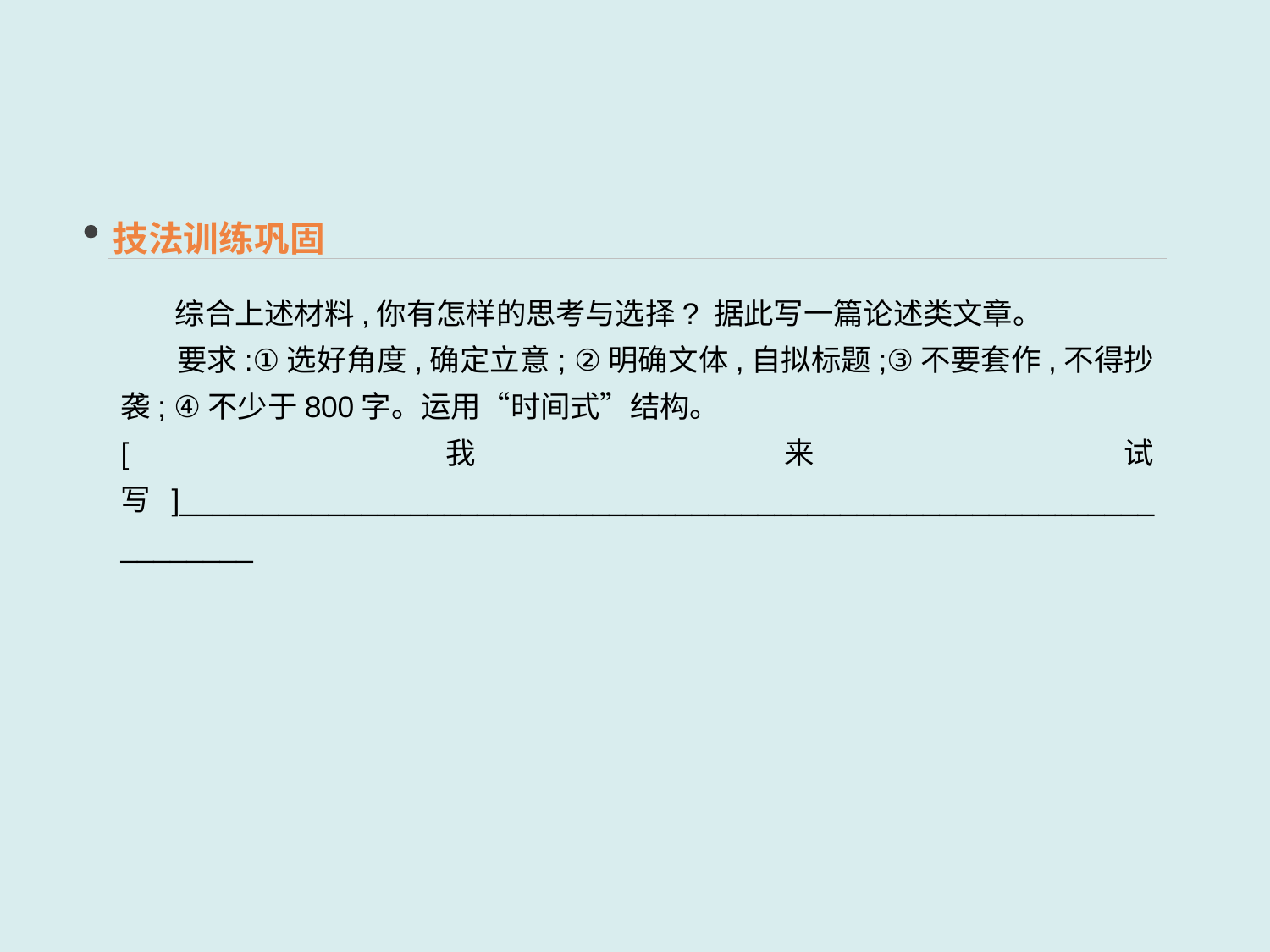

技法训练巩固

       综合上述材料,你有怎样的思考与选择? 据此写一篇论述类文章。
       要求:①选好角度,确定立意; ②明确文体,自拟标题;③不要套作,不得抄袭; ④不少于800字。运用“时间式”结构。
[我来试写]___________________________________________________________________